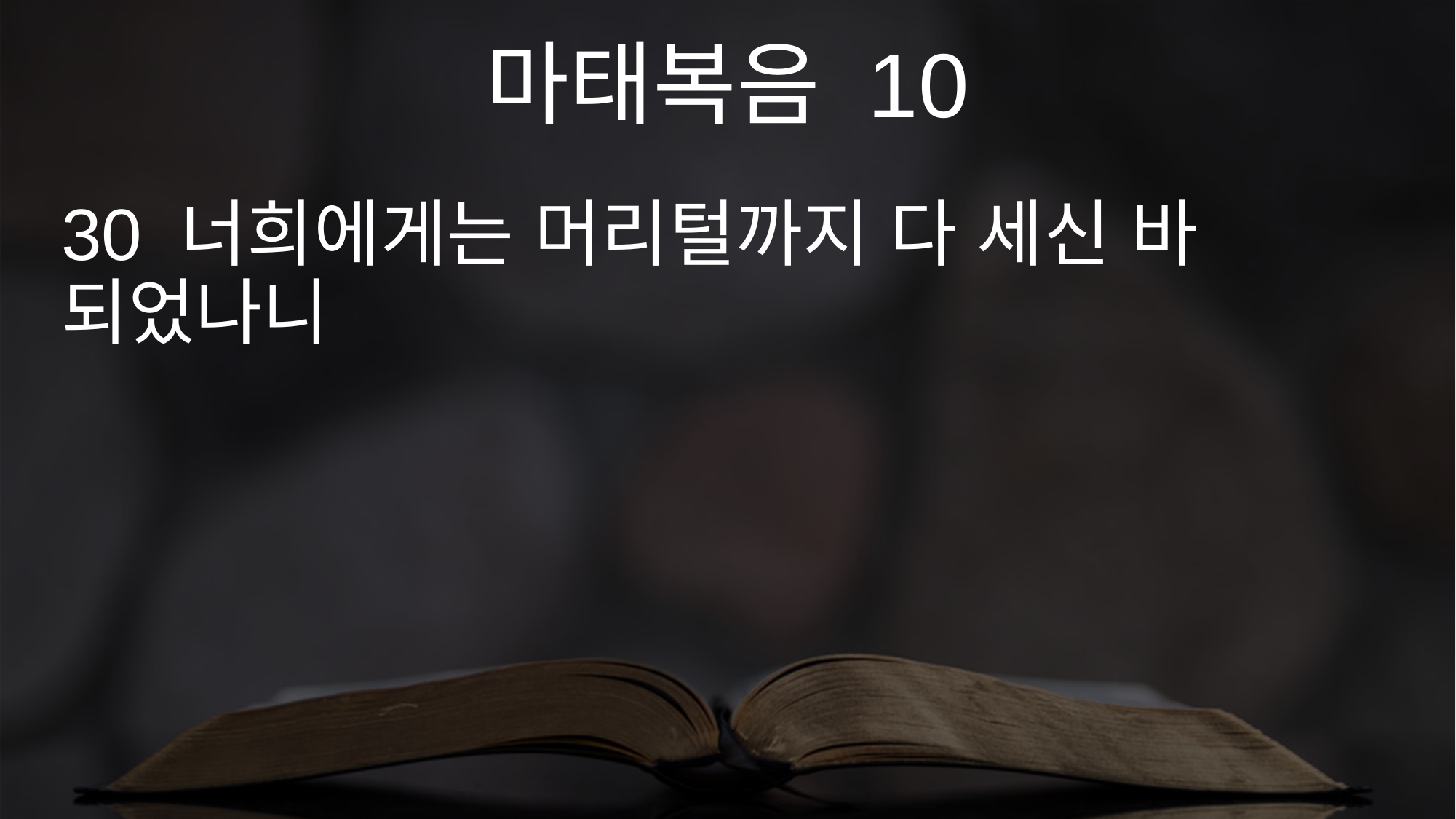

마태복음 10
30 너희에게는 머리털까지 다 세신 바 되었나니